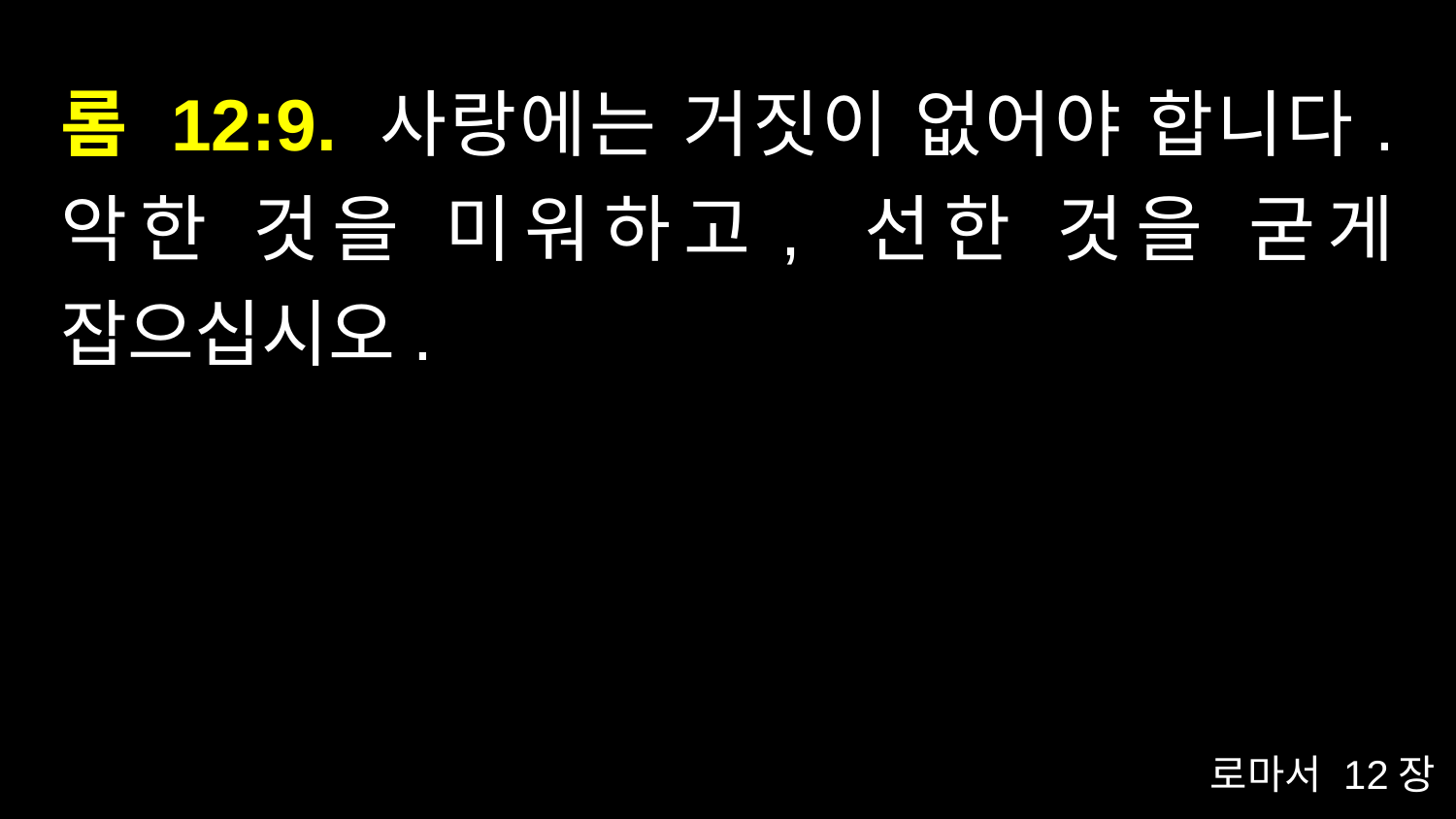

# 롬 12:9. 사랑에는 거짓이 없어야 합니다. 악한 것을 미워하고, 선한 것을 굳게 잡으십시오.
로마서 12장